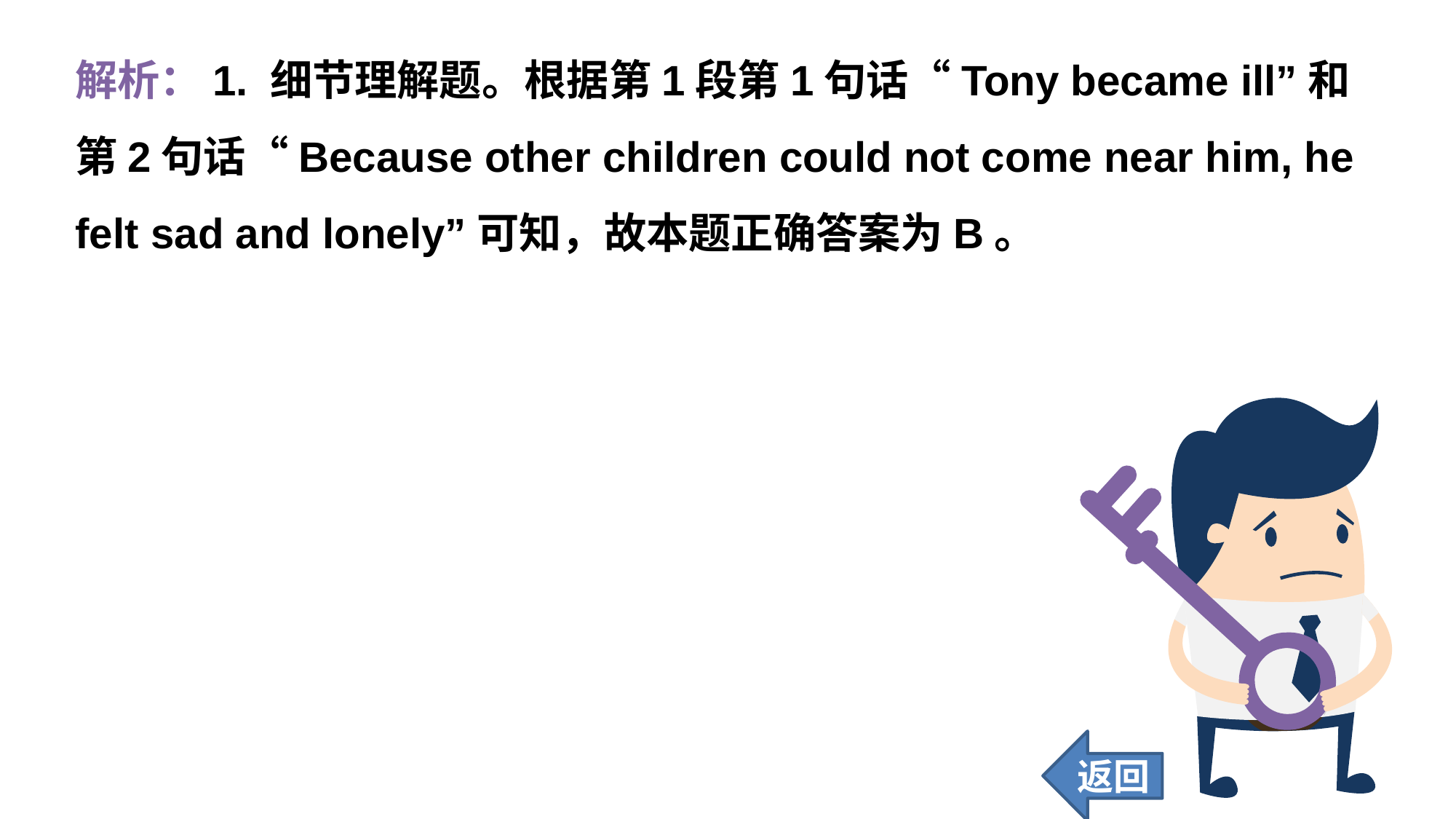

解析：1. 细节理解题。根据第1段第1句话“Tony became ill”和第2句话“Because other children could not come near him, he felt sad and lonely”可知，故本题正确答案为B。

返回
217